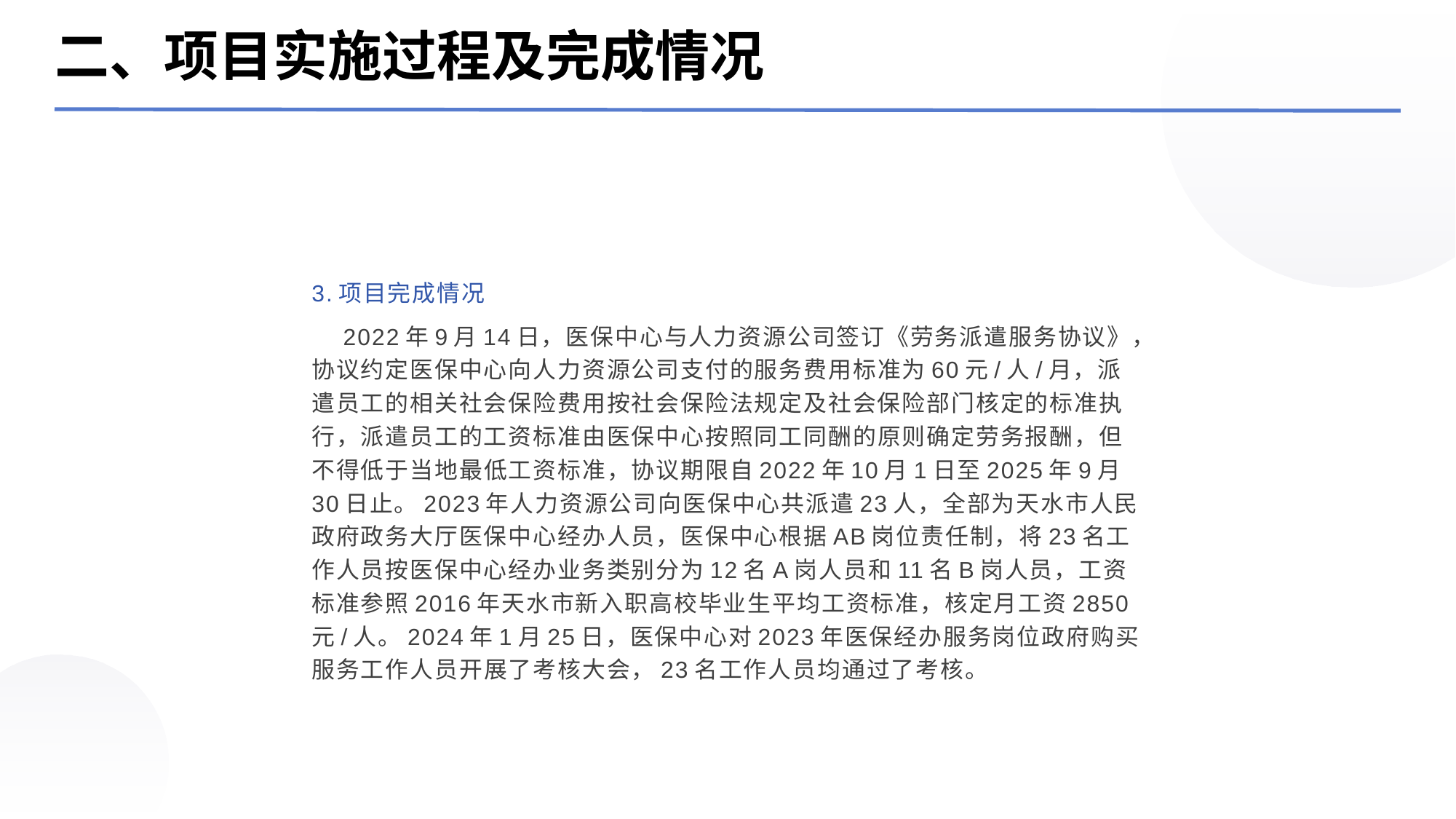

二、项目实施过程及完成情况

3.项目完成情况
    2022年9月14日，医保中心与人力资源公司签订《劳务派遣服务协议》，协议约定医保中心向人力资源公司支付的服务费用标准为60元/人/月，派遣员工的相关社会保险费用按社会保险法规定及社会保险部门核定的标准执行，派遣员工的工资标准由医保中心按照同工同酬的原则确定劳务报酬，但不得低于当地最低工资标准，协议期限自2022年10月1日至2025年9月30日止。2023年人力资源公司向医保中心共派遣23人，全部为天水市人民政府政务大厅医保中心经办人员，医保中心根据AB岗位责任制，将23名工作人员按医保中心经办业务类别分为12名A岗人员和11名B岗人员，工资标准参照2016年天水市新入职高校毕业生平均工资标准，核定月工资2850元/人。2024年1月25日，医保中心对2023年医保经办服务岗位政府购买服务工作人员开展了考核大会，23名工作人员均通过了考核。